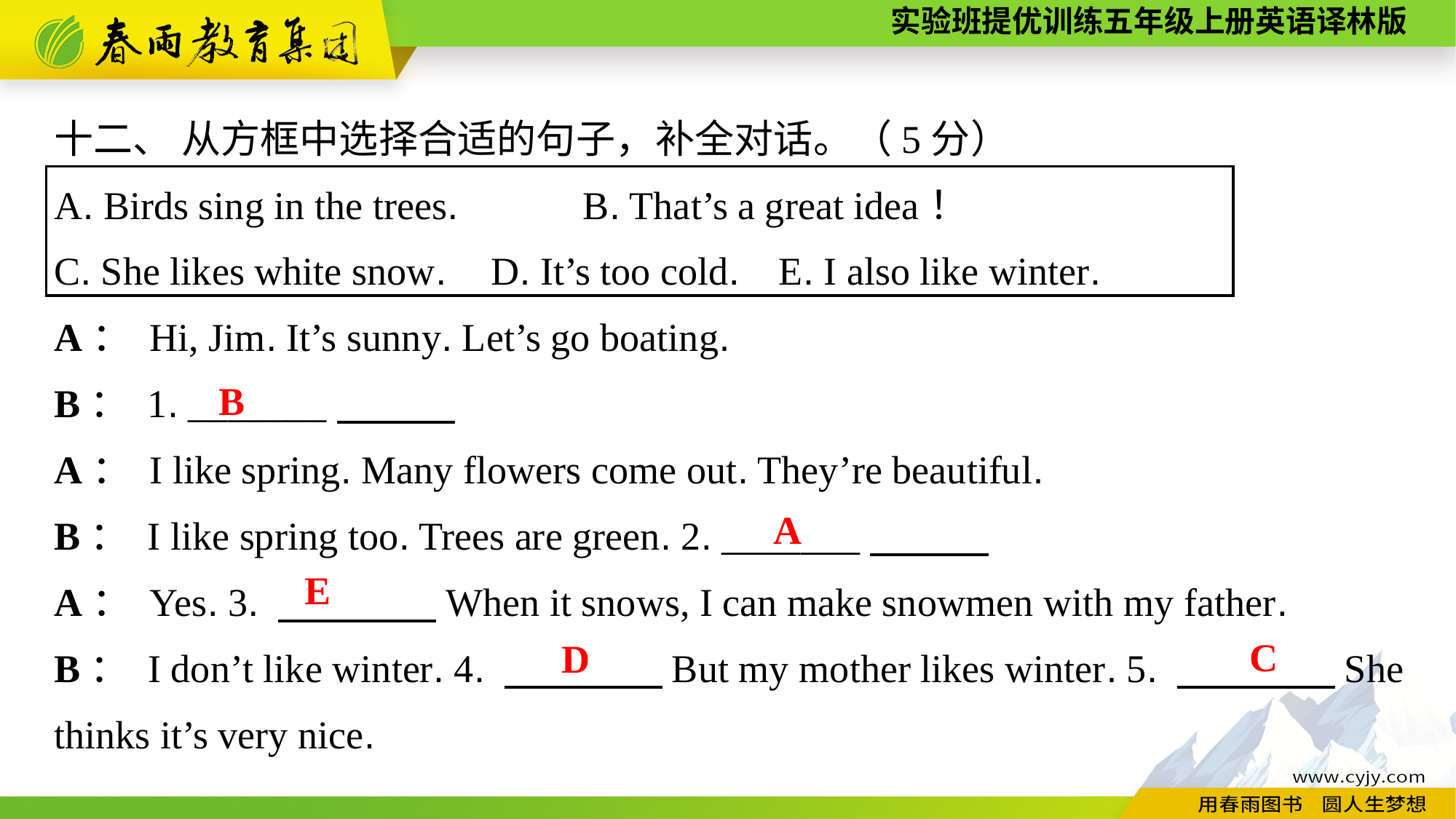

十二、 从方框中选择合适的句子，补全对话。（5分）
A. Birds sing in the trees.　　   B. That’s a great idea！
C. She likes white snow.	D. It’s too cold.    E. I also like winter.
A： Hi, Jim. It’s sunny. Let’s go boating.
B： 1. _______
A： I like spring. Many flowers come out. They’re beautiful.
B： I like spring too. Trees are green. 2. _______
A： Yes. 3. 　　　　When it snows, I can make snowmen with my father.
B： I don’t like winter. 4. 　　　　But my mother likes winter. 5. 　　　　She thinks it’s very nice.

B
A
E
C
D